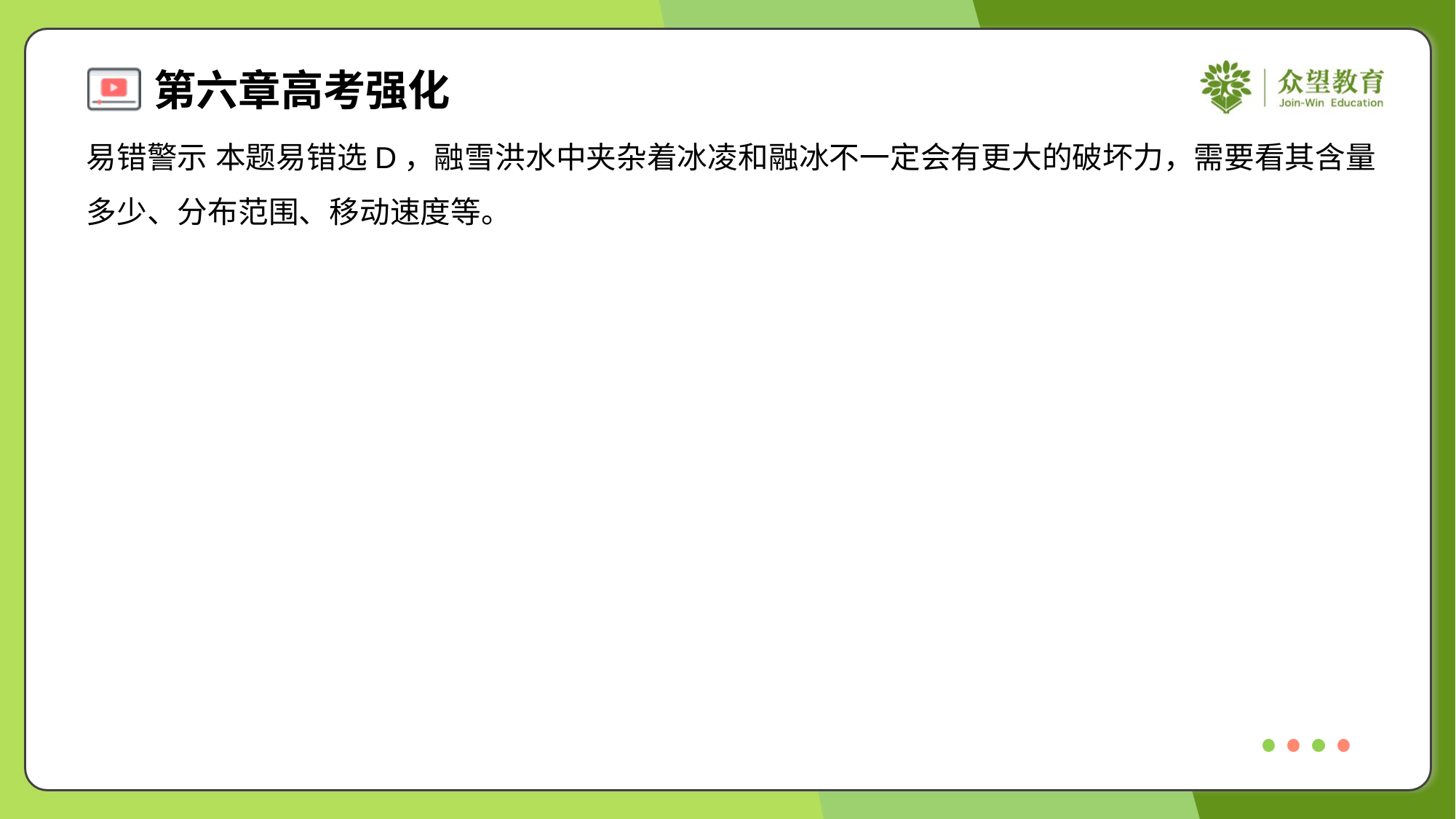

易错警示 本题易错选D，融雪洪水中夹杂着冰凌和融冰不一定会有更大的破坏力，需要看其含量
多少、分布范围、移动速度等。